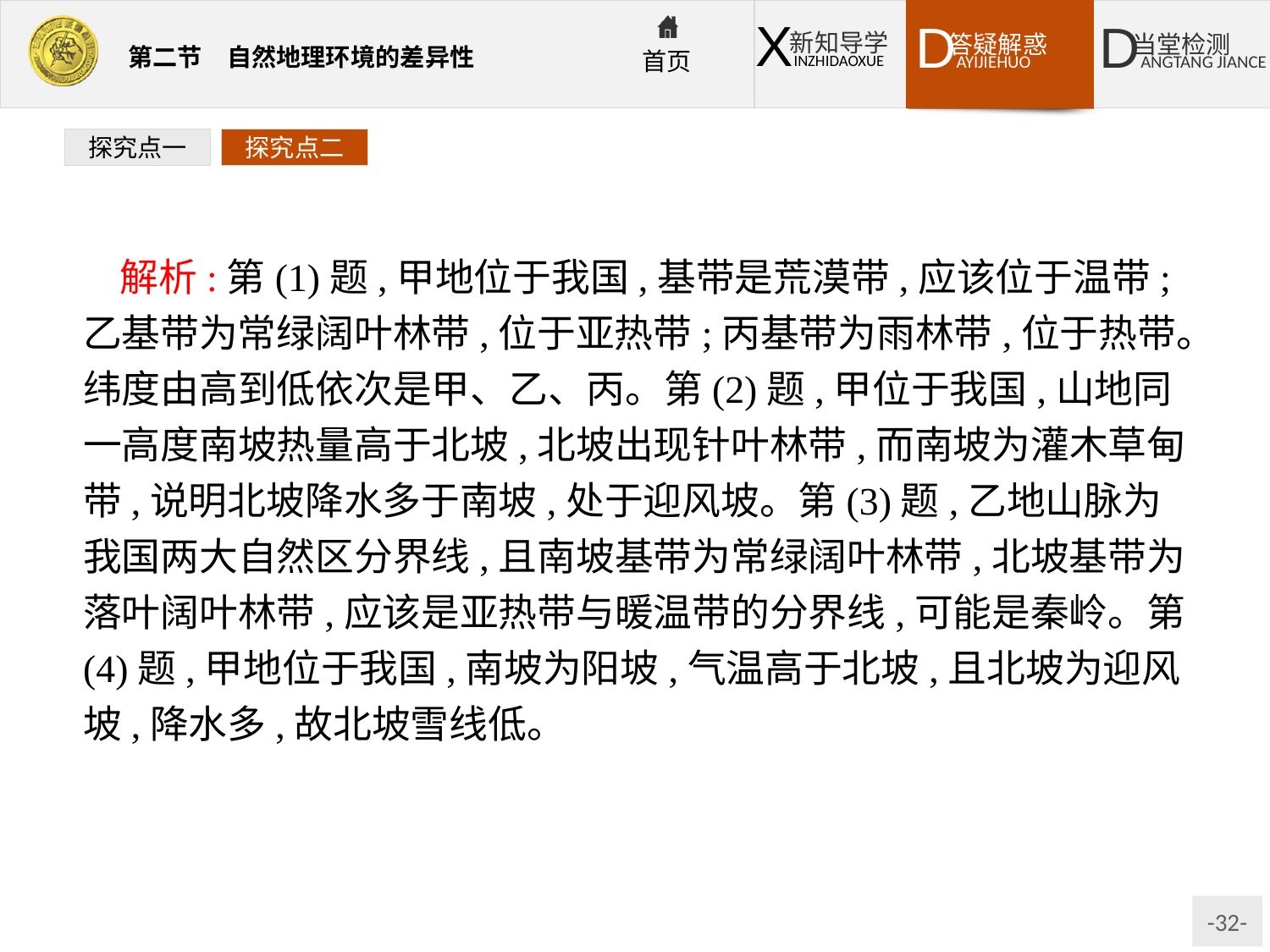

探究点一
探究点二
解析:第(1)题,甲地位于我国,基带是荒漠带,应该位于温带;乙基带为常绿阔叶林带,位于亚热带;丙基带为雨林带,位于热带。纬度由高到低依次是甲、乙、丙。第(2)题,甲位于我国,山地同一高度南坡热量高于北坡,北坡出现针叶林带,而南坡为灌木草甸带,说明北坡降水多于南坡,处于迎风坡。第(3)题,乙地山脉为我国两大自然区分界线,且南坡基带为常绿阔叶林带,北坡基带为落叶阔叶林带,应该是亚热带与暖温带的分界线,可能是秦岭。第(4)题,甲地位于我国,南坡为阳坡,气温高于北坡,且北坡为迎风坡,降水多,故北坡雪线低。